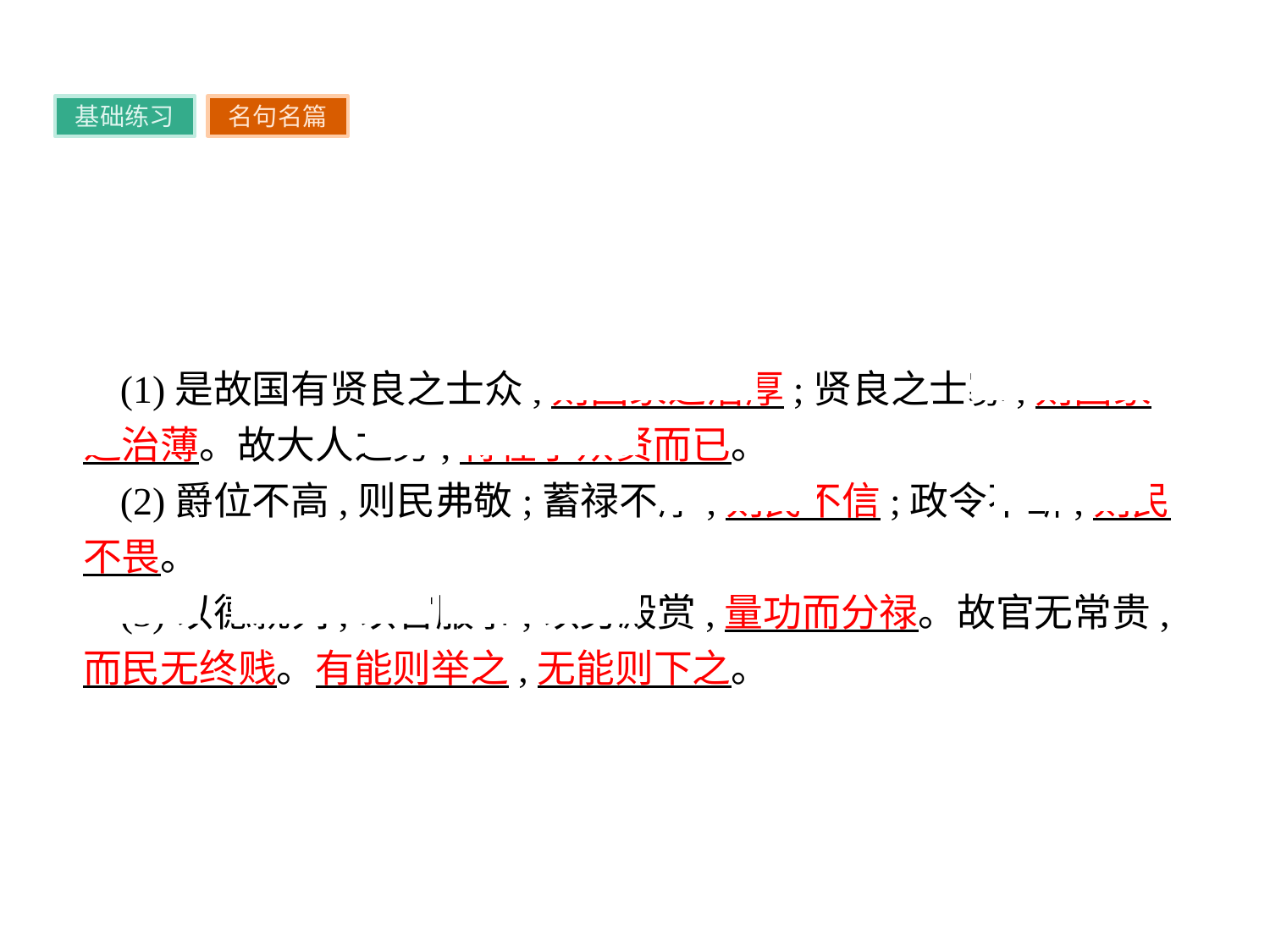

基础练习
名句名篇
(1)是故国有贤良之士众,则国家之治厚;贤良之士寡,则国家之治薄。故大人之务,将在于众贤而已。
(2)爵位不高,则民弗敬;蓄禄不厚,则民不信;政令不断,则民不畏。
(3)以德就列,以官服事,以劳殿赏,量功而分禄。故官无常贵,而民无终贱。有能则举之,无能则下之。